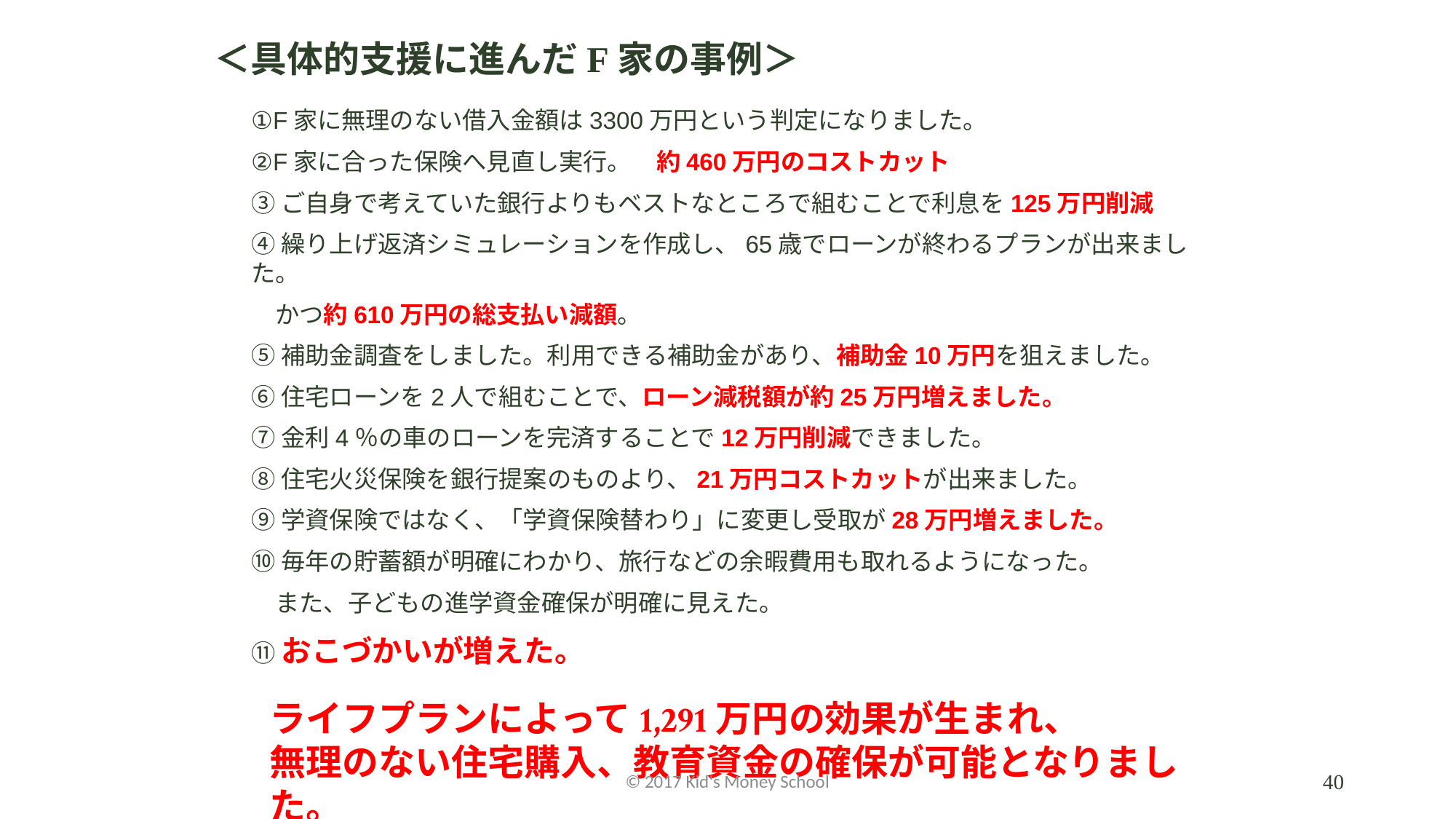

＜具体的支援に進んだF家の事例＞
①F家に無理のない借入金額は3300万円という判定になりました。
②F家に合った保険へ見直し実行。　約460万円のコストカット
③ご自身で考えていた銀行よりもベストなところで組むことで利息を125万円削減
④繰り上げ返済シミュレーションを作成し、65歳でローンが終わるプランが出来ました。
　かつ約610万円の総支払い減額。
⑤補助金調査をしました。利用できる補助金があり、補助金10万円を狙えました。
⑥住宅ローンを2人で組むことで、ローン減税額が約25万円増えました。
⑦金利4％の車のローンを完済することで12万円削減できました。
⑧住宅火災保険を銀行提案のものより、21万円コストカットが出来ました。
⑨学資保険ではなく、「学資保険替わり」に変更し受取が28万円増えました。
⑩毎年の貯蓄額が明確にわかり、旅行などの余暇費用も取れるようになった。
　また、子どもの進学資金確保が明確に見えた。
⑪おこづかいが増えた。
ライフプランによって1,291万円の効果が生まれ、
無理のない住宅購入、教育資金の確保が可能となりました。
© 2017 Kid's Money School
40
3. 結果と効果
・住居費 40,000円＋貯蓄 60,000円＝100,000円が住宅ローンへ
・貯蓄 60,000円×12月(引渡しまで)＝720,000円が頭金へ